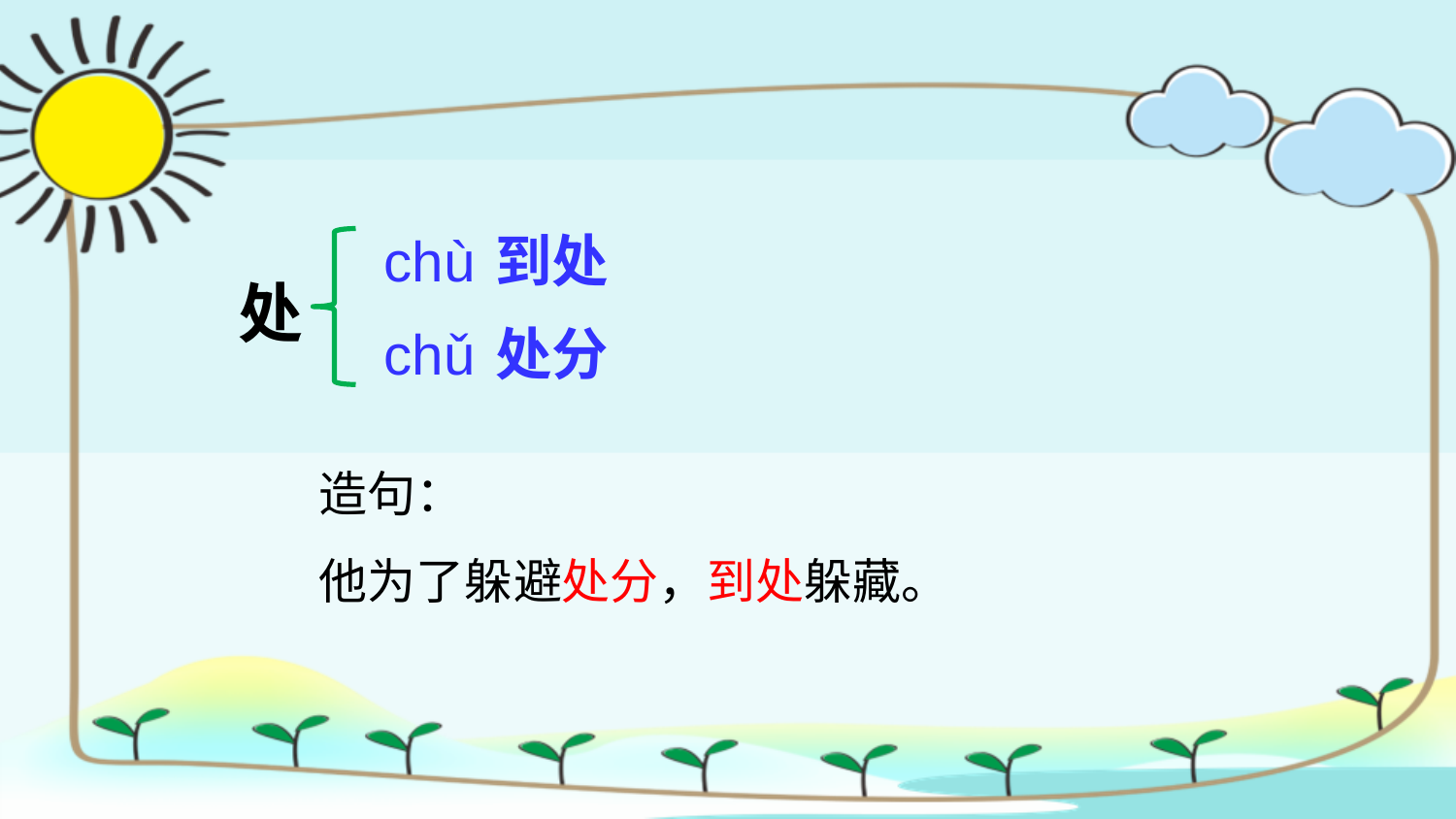

chù
到处

处
处分
chǔ
造句：
他为了躲避处分，到处躲藏。